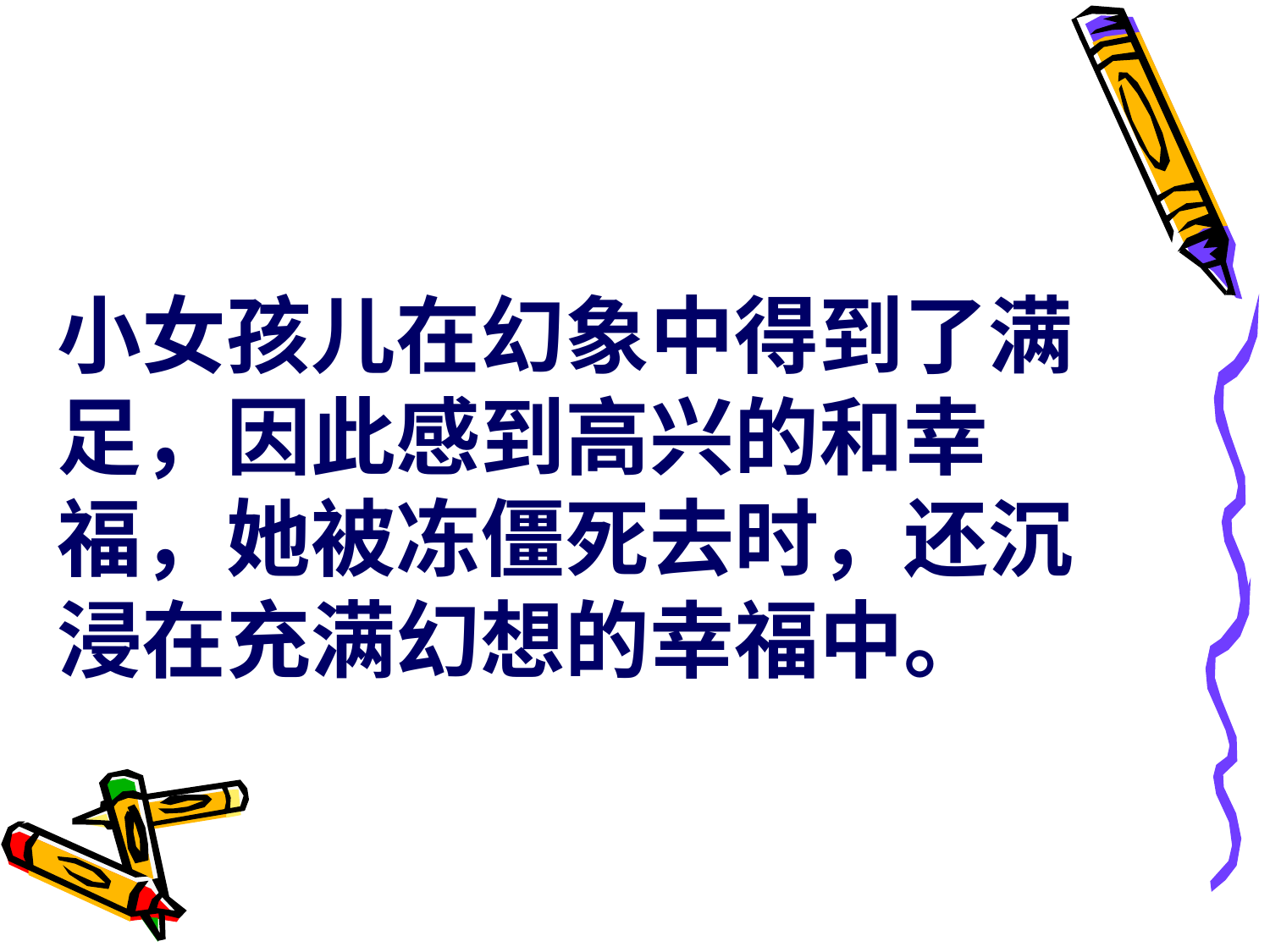

小女孩儿在幻象中得到了满足，因此感到高兴的和幸福，她被冻僵死去时，还沉浸在充满幻想的幸福中。